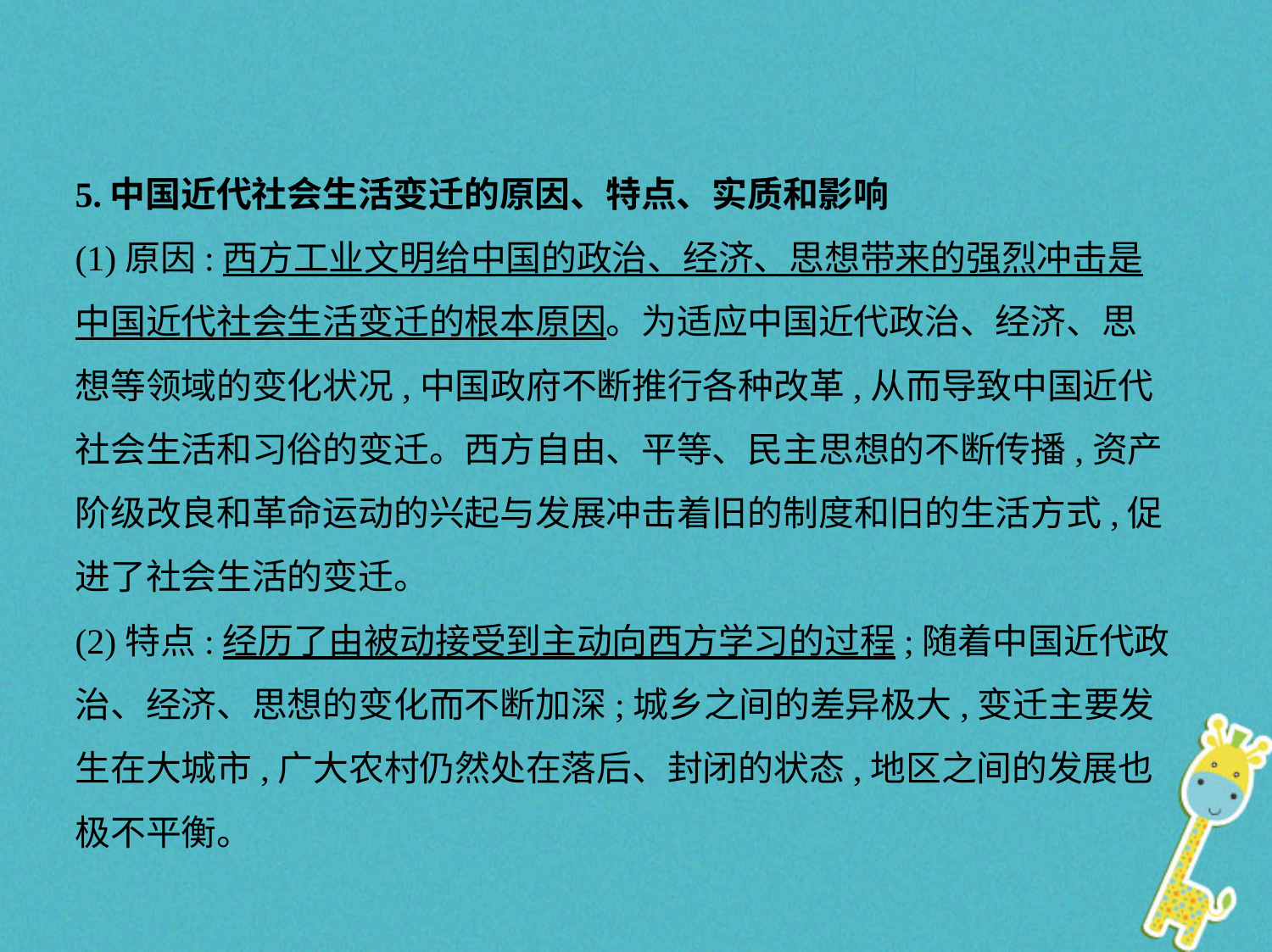

5.中国近代社会生活变迁的原因、特点、实质和影响
(1)原因:西方工业文明给中国的政治、经济、思想带来的强烈冲击是
中国近代社会生活变迁的根本原因。为适应中国近代政治、经济、思
想等领域的变化状况,中国政府不断推行各种改革,从而导致中国近代
社会生活和习俗的变迁。西方自由、平等、民主思想的不断传播,资产
阶级改良和革命运动的兴起与发展冲击着旧的制度和旧的生活方式,促
进了社会生活的变迁。
(2)特点:经历了由被动接受到主动向西方学习的过程;随着中国近代政
治、经济、思想的变化而不断加深;城乡之间的差异极大,变迁主要发
生在大城市,广大农村仍然处在落后、封闭的状态,地区之间的发展也
极不平衡。